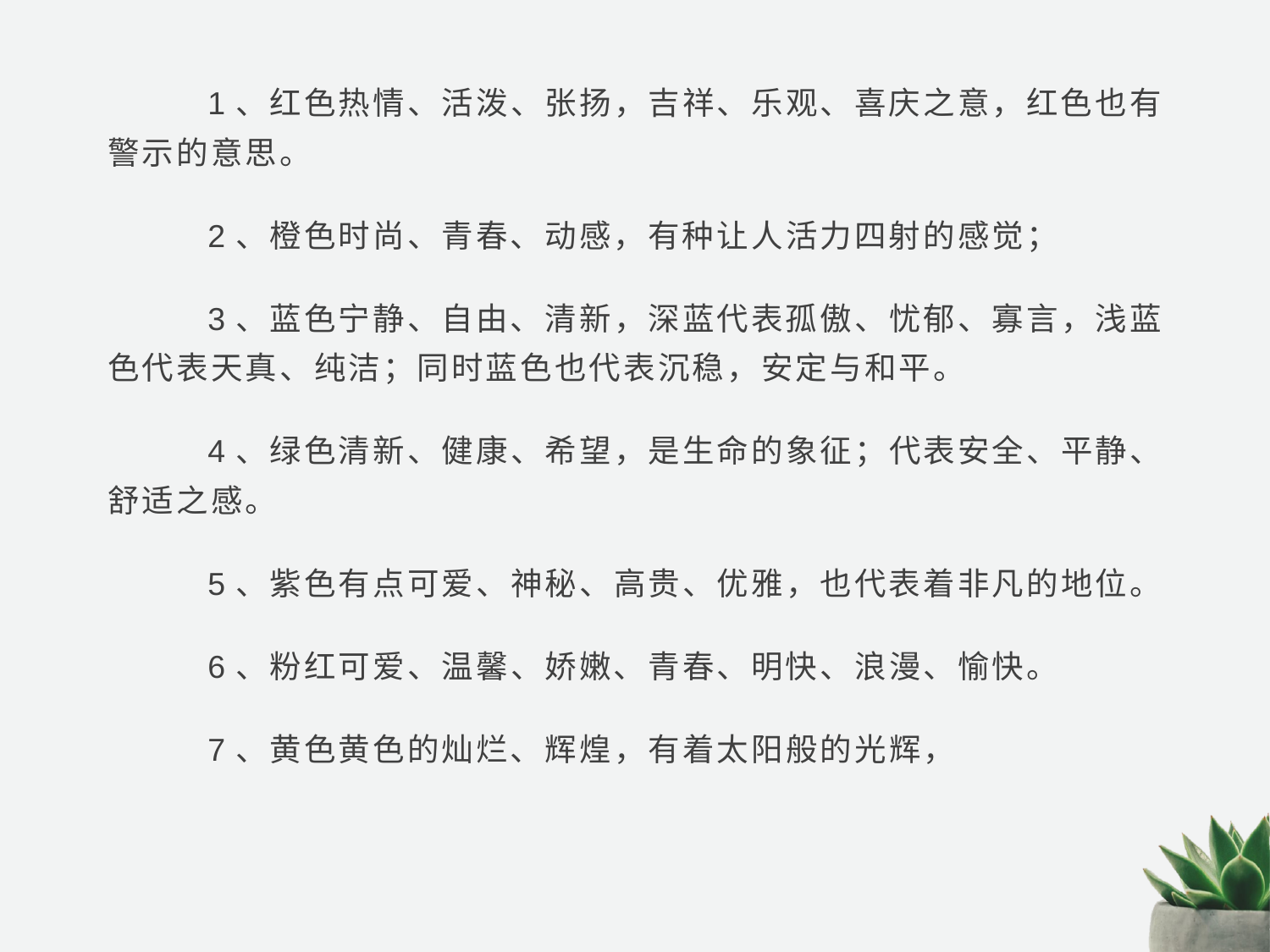

1、红色热情、活泼、张扬，吉祥、乐观、喜庆之意，红色也有警示的意思。
2、橙色时尚、青春、动感，有种让人活力四射的感觉；
3、蓝色宁静、自由、清新，深蓝代表孤傲、忧郁、寡言，浅蓝色代表天真、纯洁；同时蓝色也代表沉稳，安定与和平。
4、绿色清新、健康、希望，是生命的象征；代表安全、平静、舒适之感。
5、紫色有点可爱、神秘、高贵、优雅，也代表着非凡的地位。
6、粉红可爱、温馨、娇嫩、青春、明快、浪漫、愉快。
7、黄色黄色的灿烂、辉煌，有着太阳般的光辉，